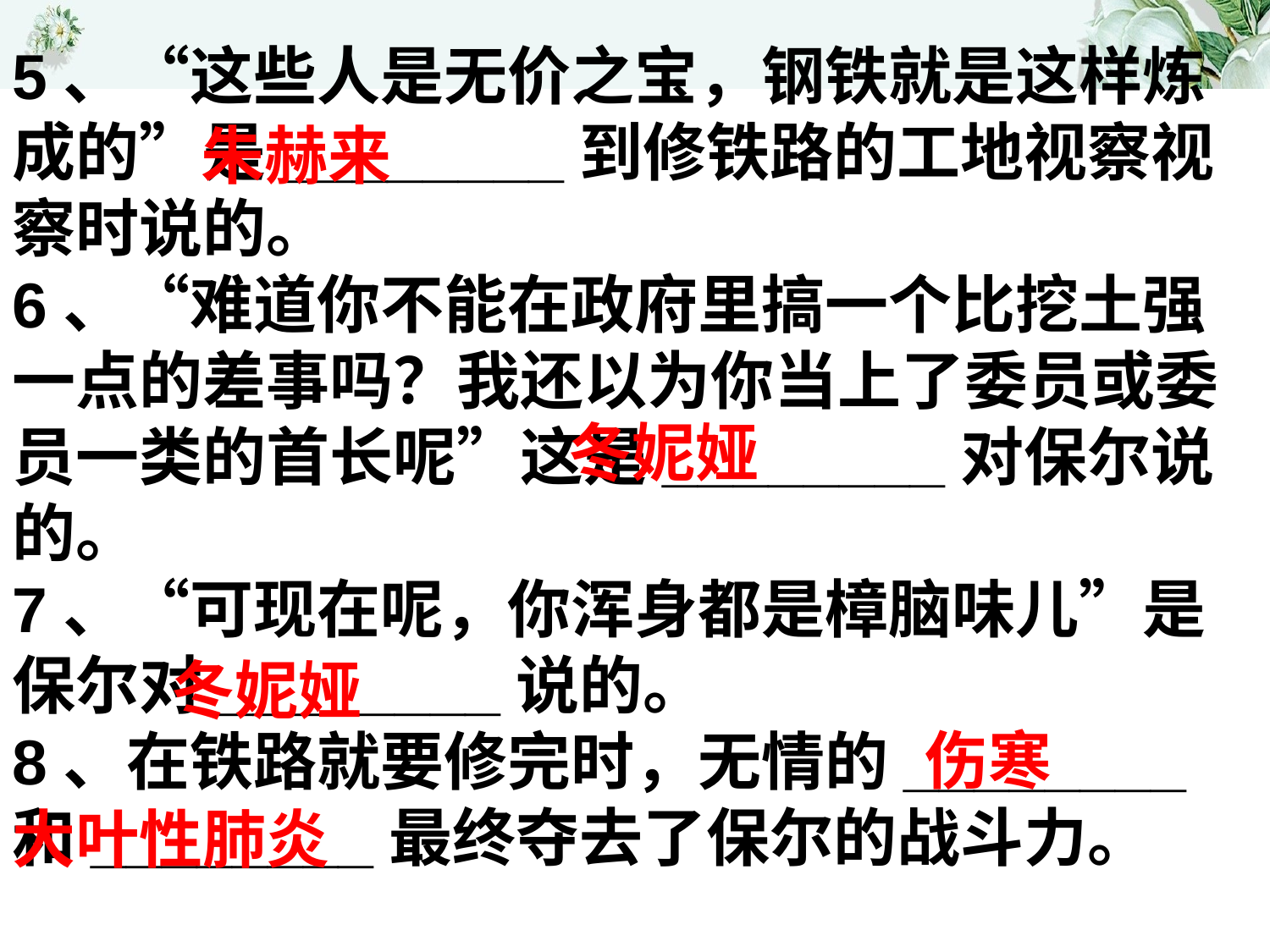

5、“这些人是无价之宝，钢铁就是这样炼成的”是________到修铁路的工地视察视察时说的。
6、“难道你不能在政府里搞一个比挖土强一点的差事吗？我还以为你当上了委员或委员一类的首长呢”这是________对保尔说的。
7、“可现在呢，你浑身都是樟脑味儿”是保尔对________说的。
8、在铁路就要修完时，无情的________和________最终夺去了保尔的战斗力。
朱赫来
冬妮娅
冬妮娅
伤寒
大叶性肺炎